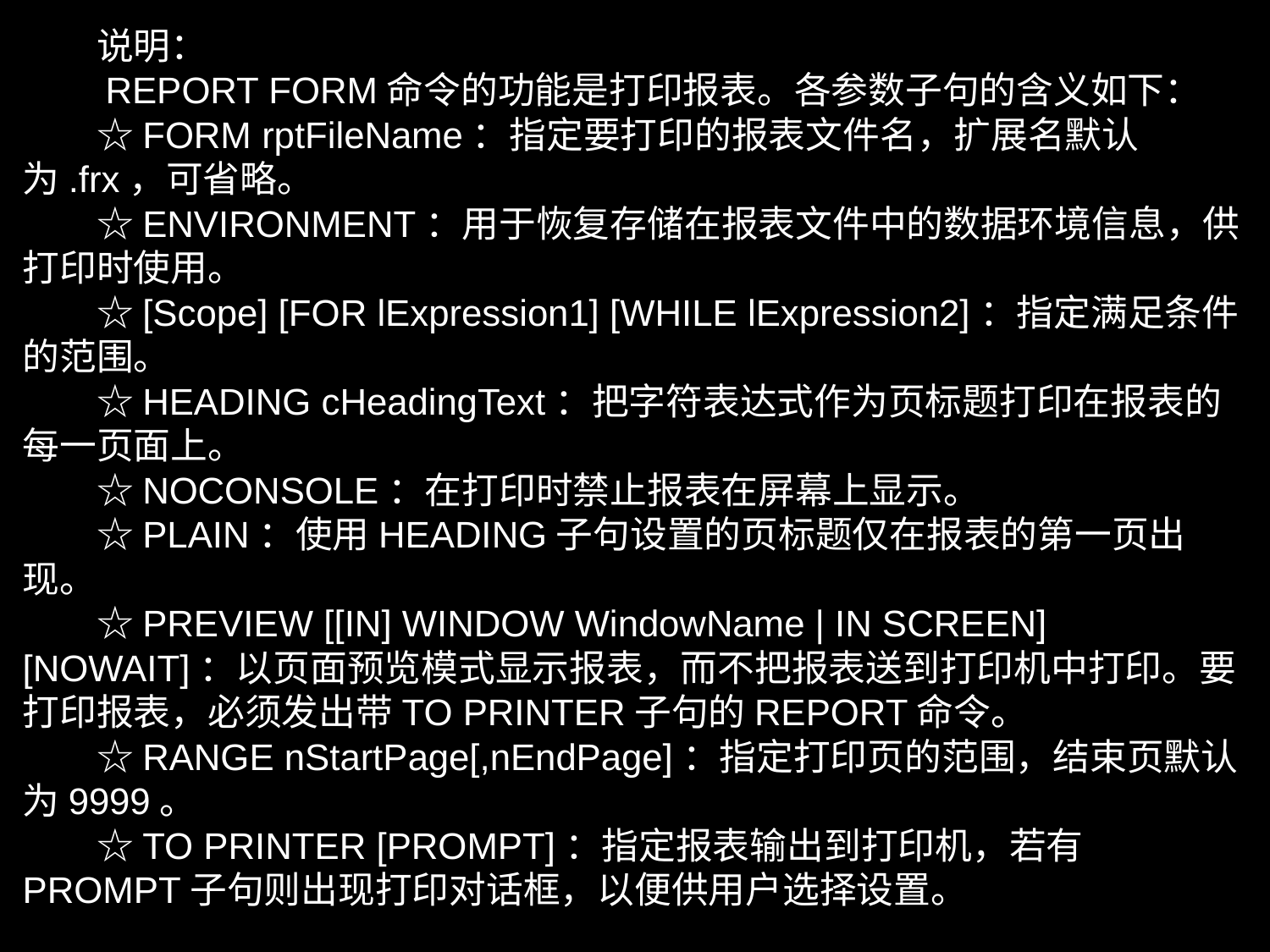

说明：
　　REPORT FORM命令的功能是打印报表。各参数子句的含义如下：
　　☆FORM rptFileName：指定要打印的报表文件名，扩展名默认为.frx，可省略。
　　☆ENVIRONMENT：用于恢复存储在报表文件中的数据环境信息，供打印时使用。
　　☆[Scope] [FOR lExpression1] [WHILE lExpression2]：指定满足条件的范围。
　　☆HEADING cHeadingText：把字符表达式作为页标题打印在报表的每一页面上。
　　☆NOCONSOLE：在打印时禁止报表在屏幕上显示。
　　☆PLAIN：使用HEADING子句设置的页标题仅在报表的第一页出现。
　　☆PREVIEW [[IN] WINDOW WindowName | IN SCREEN] [NOWAIT]：以页面预览模式显示报表，而不把报表送到打印机中打印。要打印报表，必须发出带TO PRINTER子句的REPORT命令。
　　☆RANGE nStartPage[,nEndPage]：指定打印页的范围，结束页默认为9999。
　　☆TO PRINTER [PROMPT]：指定报表输出到打印机，若有PROMPT子句则出现打印对话框，以便供用户选择设置。